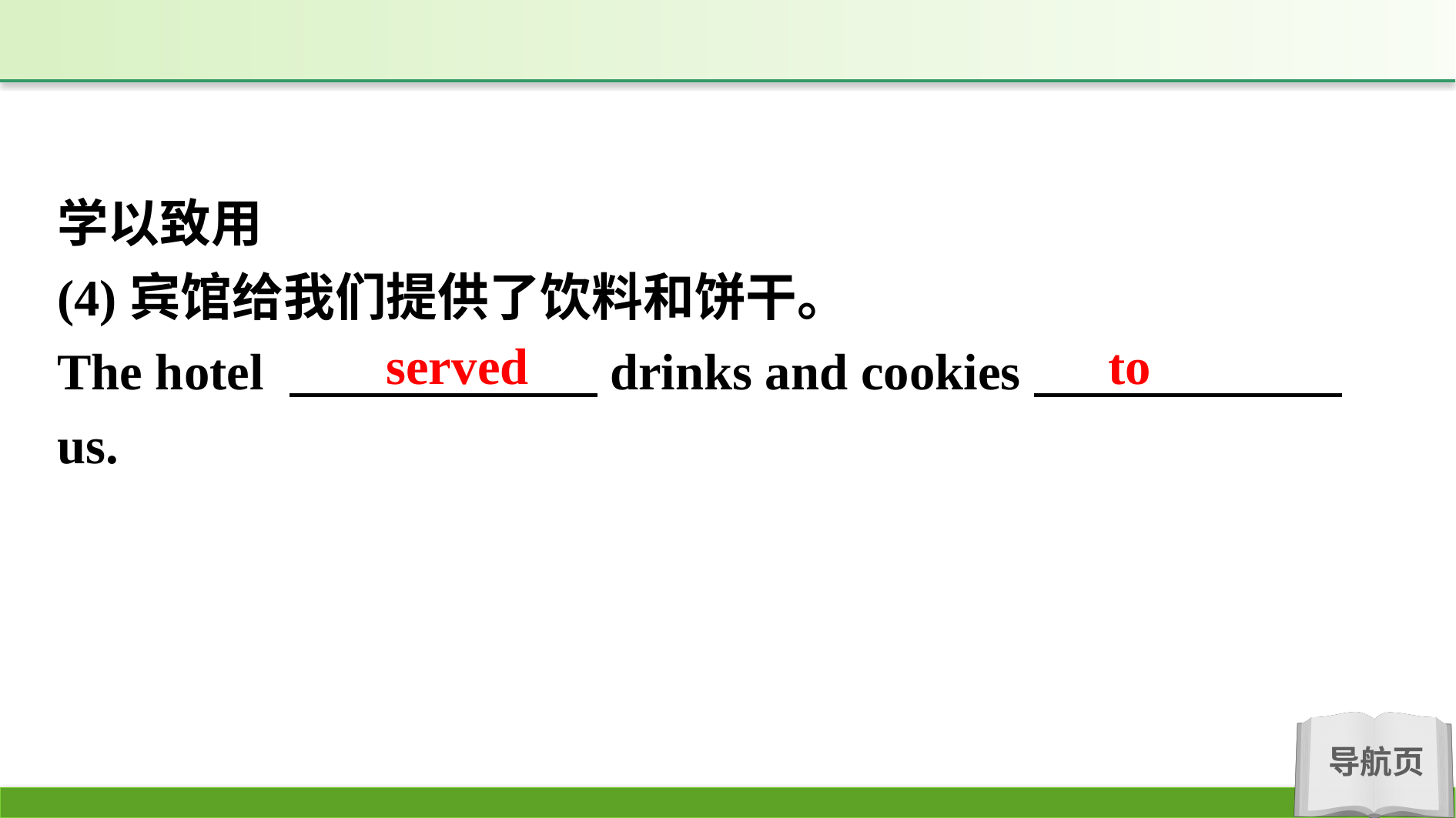

学以致用
(4)宾馆给我们提供了饮料和饼干。
The hotel 　　　　　　drinks and cookies　　　　　　us.
served                                             to